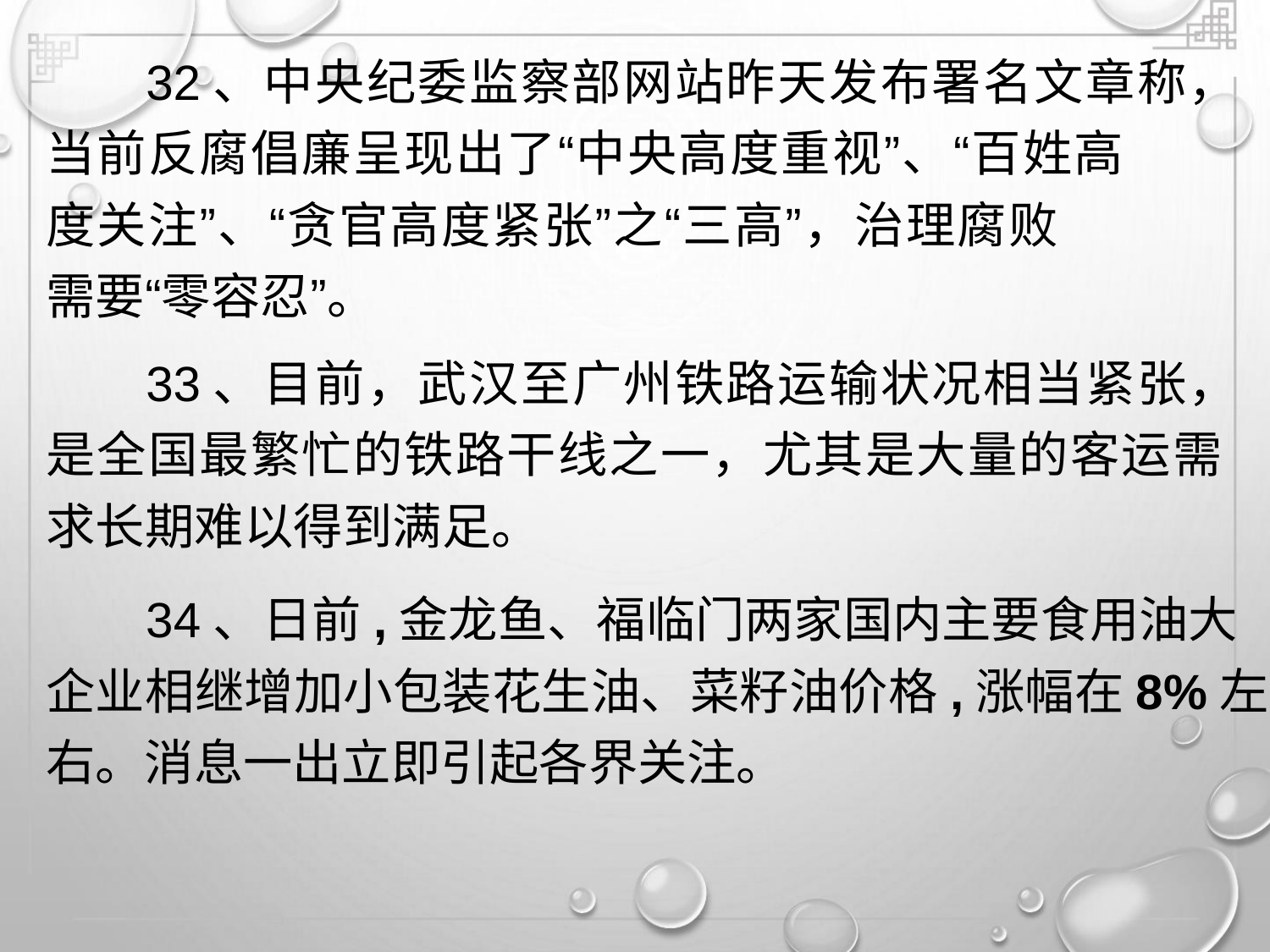

32、中央纪委监察部网站昨天发布署名文章称，
当前反腐倡廉呈现出了“中央高度重视”、“百姓高
度关注”、“贪官高度紧张”之“三高”，治理腐败
需要“零容忍”。
33、目前，武汉至广州铁路运输状况相当紧张，
是全国最繁忙的铁路干线之一，尤其是大量的客运需
求长期难以得到满足。
34、日前,金龙鱼、福临门两家国内主要食用油大
企业相继增加小包装花生油、菜籽油价格,涨幅在8%左
右。消息一出立即引起各界关注。